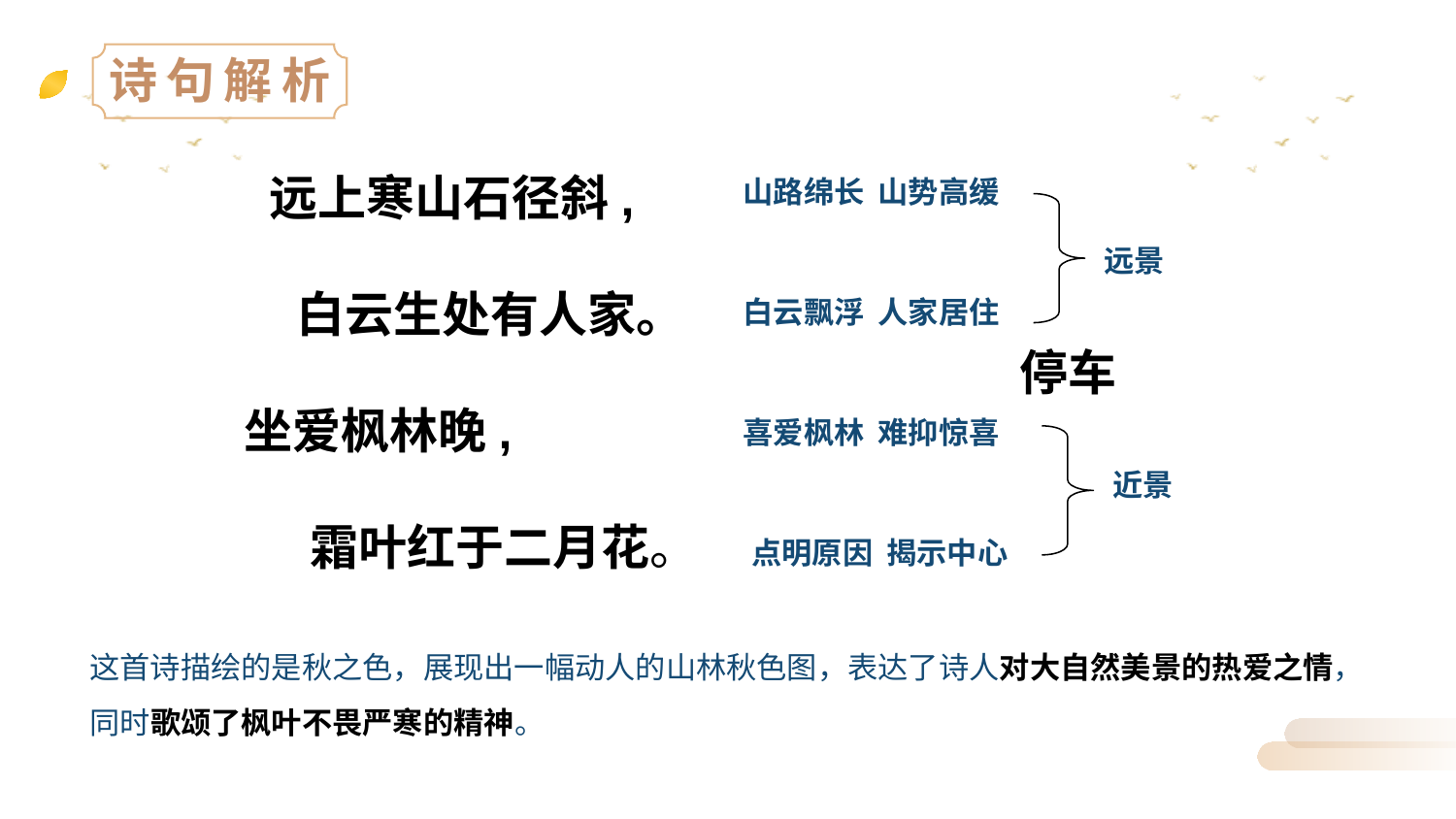

诗句解析
     远上寒山石径斜,
                                                                      白云生处有人家。
                                                                       停车坐爱枫林晚,
                                                                       霜叶红于二月花。
山路绵长  山势高缓

远景
白云飘浮  人家居住
喜爱枫林  难抑惊喜

近景
点明原因  揭示中心
这首诗描绘的是秋之色，展现出一幅动人的山林秋色图，表达了诗人对大自然美景的热爱之情，同时歌颂了枫叶不畏严寒的精神。